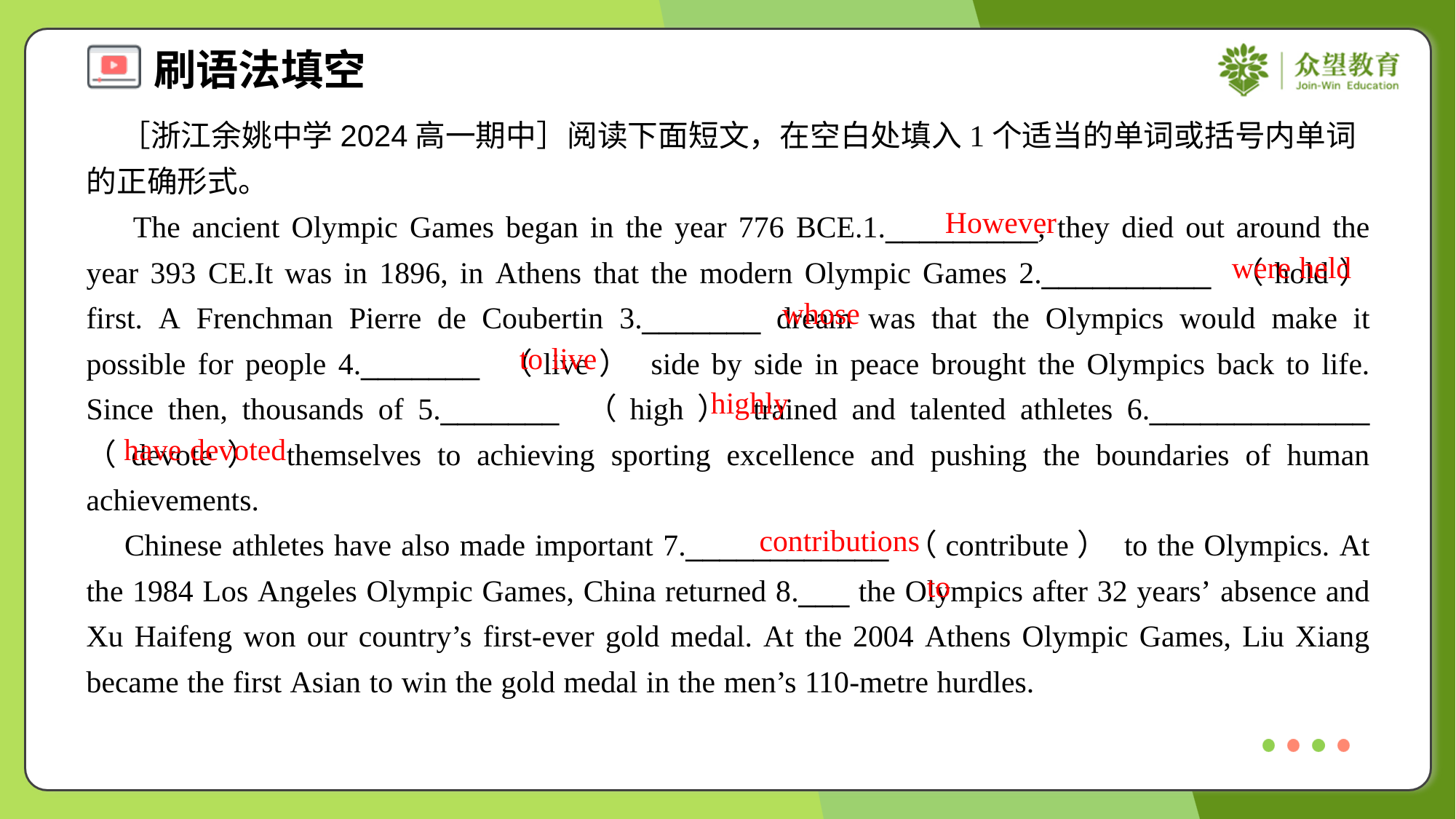

［浙江余姚中学2024高一期中］阅读下面短文，在空白处填入1个适当的单词或括号内单词的正确形式。
    The ancient Olympic Games began in the year 776 BCE.1._________, they died out around the year 393 CE.It was in 1896, in Athens that the modern Olympic Games 2.__________ （hold） first. A Frenchman Pierre de Coubertin 3._______ dream was that the Olympics would make it possible for people 4._______ （live） side by side in peace brought the Olympics back to life. Since then, thousands of 5._______ （high） trained and talented athletes 6._____________ （devote） themselves to achieving sporting excellence and pushing the boundaries of human achievements.
    Chinese athletes have also made important 7.____________ （contribute） to the Olympics. At the 1984 Los Angeles Olympic Games, China returned 8.___ the Olympics after 32 years’ absence and Xu Haifeng won our country’s first-ever gold medal. At the 2004 Athens Olympic Games, Liu Xiang became the first Asian to win the gold medal in the men’s 110-metre hurdles.

However
were held
whose
to live
highly
have devoted
contributions
to